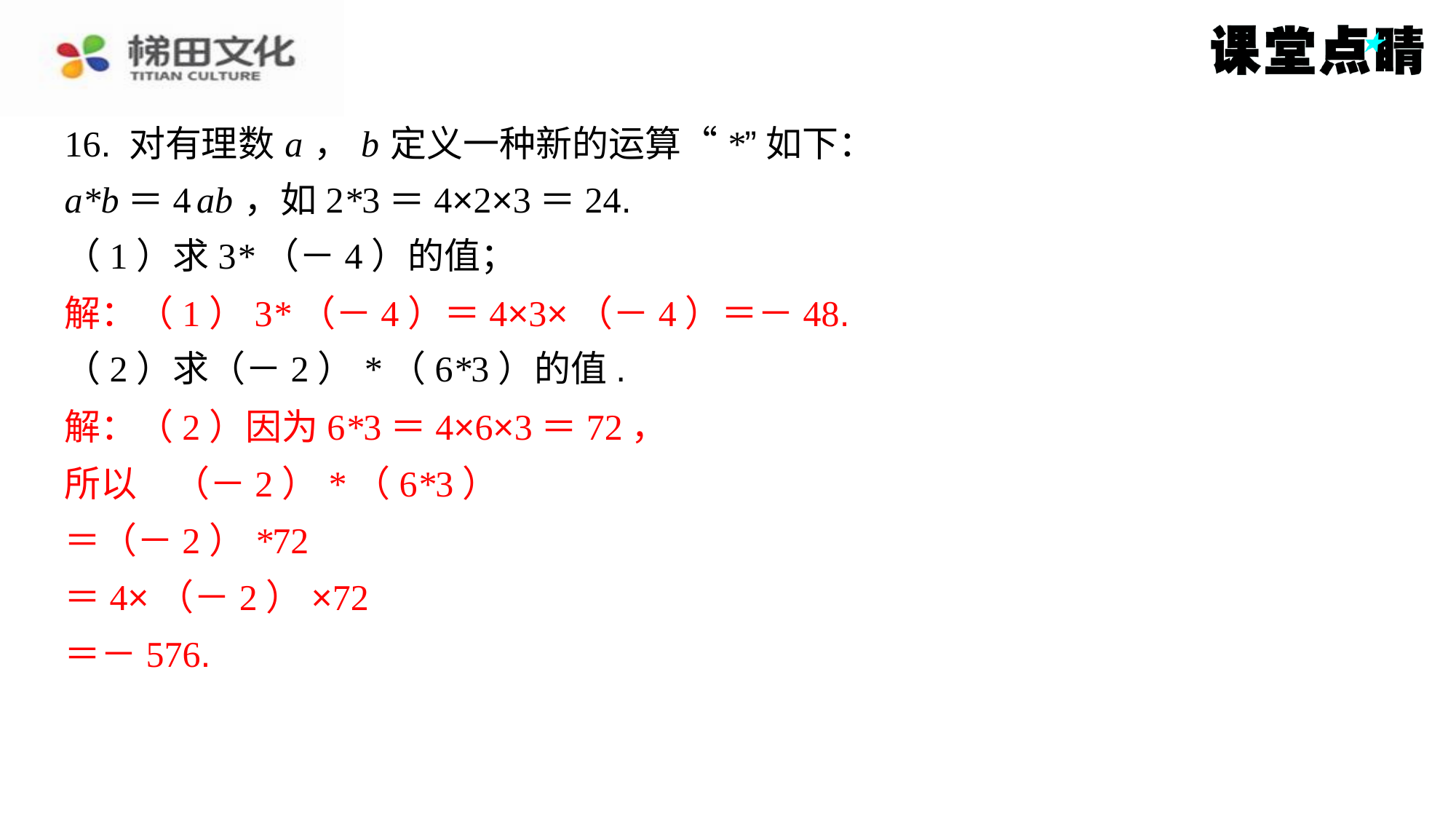

16. 对有理数 a ， b 定义一种新的运算“*”如下：
a*b＝4 ab ，如2*3＝4×2×3＝24.
（1）求3*（－4）的值；
解：（1）3*（－4）＝4×3×（－4）＝－48.
（2）求（－2）*（6*3）的值.
解：（2）因为6*3＝4×6×3＝72，
所以　（－2）*（6*3）
＝（－2）*72
＝4×（－2）×72
＝－576.
解：（1）3*（－4）＝4×3×（－4）＝－48.
解：（2）因为6*3＝4×6×3＝72，
所以　（－2）*（6*3）
＝（－2）*72
＝4×（－2）×72
＝－576.